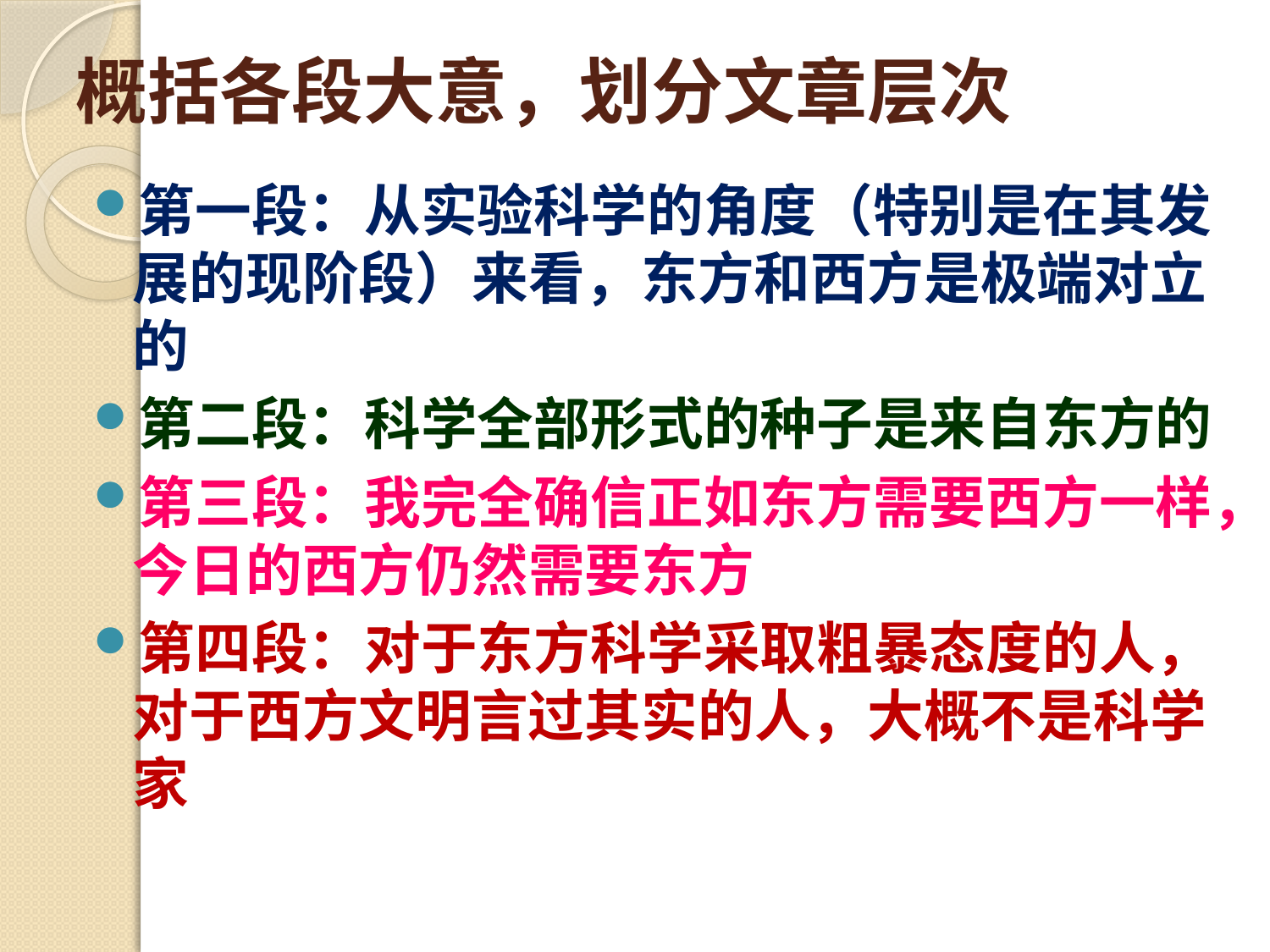

# 概括各段大意，划分文章层次
第一段：从实验科学的角度（特别是在其发展的现阶段）来看，东方和西方是极端对立的
第二段：科学全部形式的种子是来自东方的
第三段：我完全确信正如东方需要西方一样，今日的西方仍然需要东方
第四段：对于东方科学采取粗暴态度的人，对于西方文明言过其实的人，大概不是科学家